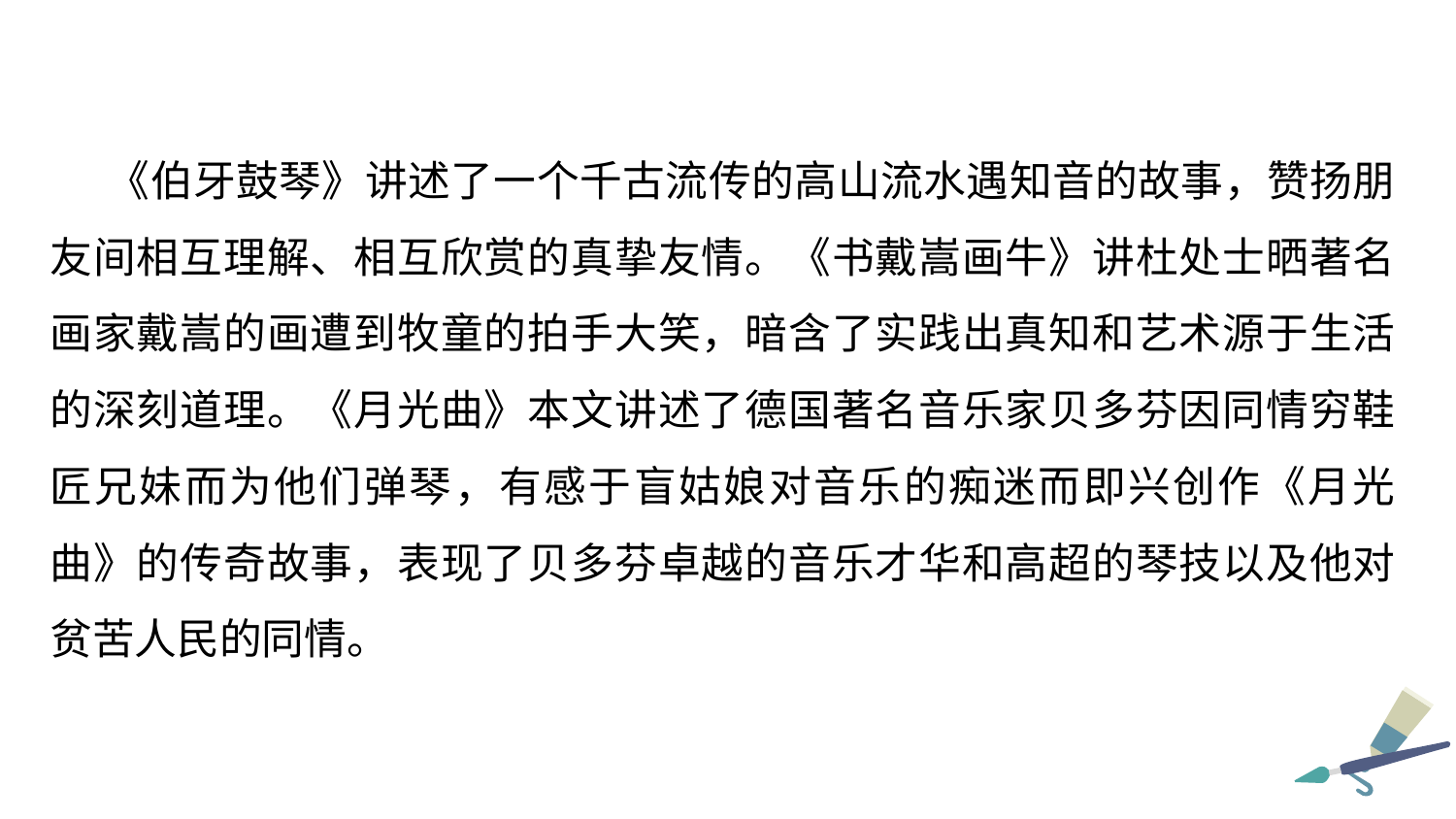

《伯牙鼓琴》讲述了一个千古流传的高山流水遇知音的故事，赞扬朋友间相互理解、相互欣赏的真挚友情。《书戴嵩画牛》讲杜处士晒著名画家戴嵩的画遭到牧童的拍手大笑，暗含了实践出真知和艺术源于生活的深刻道理。《月光曲》本文讲述了德国著名音乐家贝多芬因同情穷鞋匠兄妹而为他们弹琴，有感于盲姑娘对音乐的痴迷而即兴创作《月光曲》的传奇故事，表现了贝多芬卓越的音乐才华和高超的琴技以及他对贫苦人民的同情。